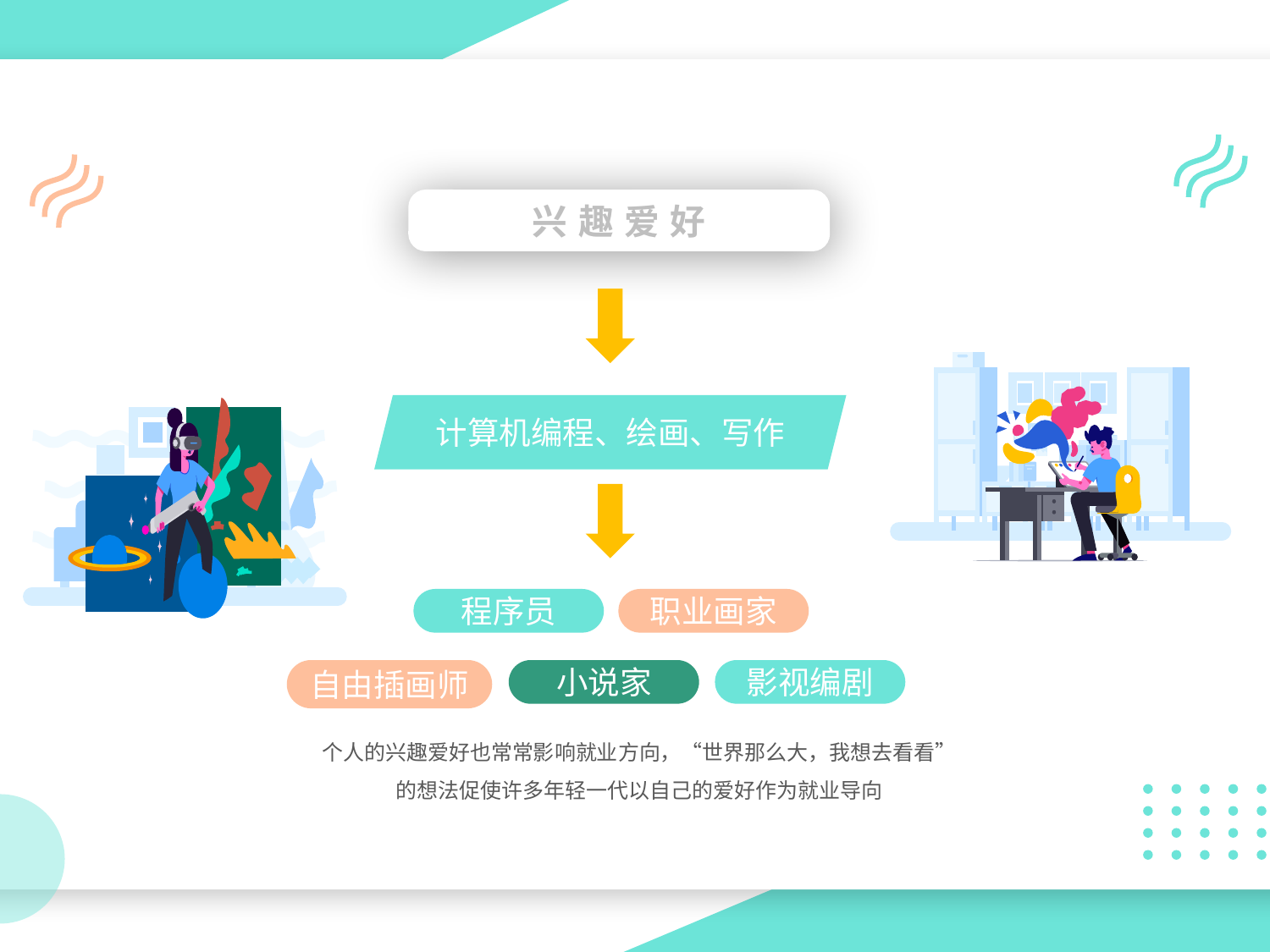

兴趣爱好

计算机编程、绘画、写作

程序员
职业画家
自由插画师
小说家
影视编剧
个人的兴趣爱好也常常影响就业方向，“世界那么大，我想去看看”的想法促使许多年轻一代以自己的爱好作为就业导向